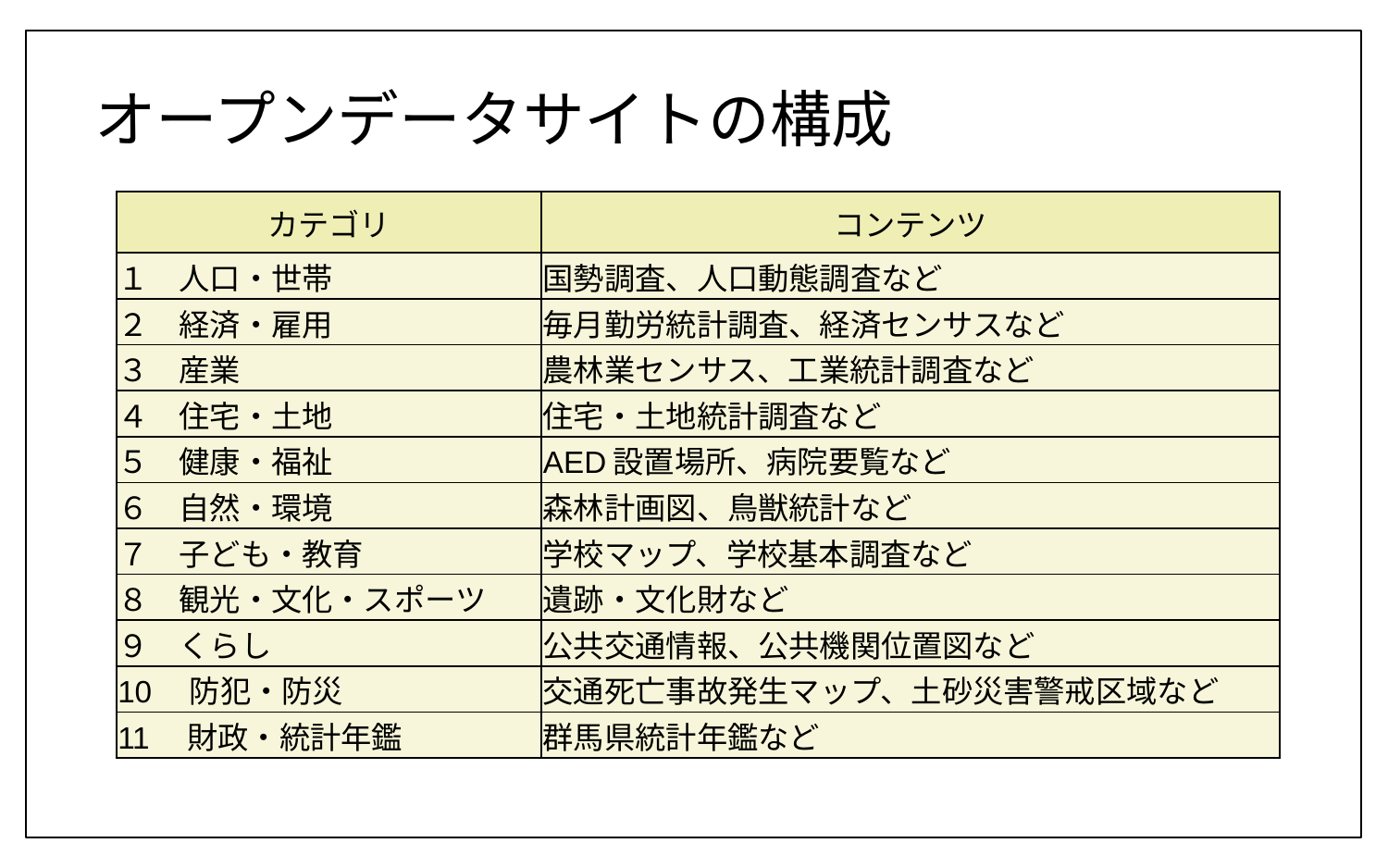

# オープンデータサイトの構成
| カテゴリ | コンテンツ |
| --- | --- |
| １　人口・世帯 | 国勢調査、人口動態調査など |
| ２　経済・雇用 | 毎月勤労統計調査、経済センサスなど |
| ３　産業 | 農林業センサス、工業統計調査など |
| ４　住宅・土地 | 住宅・土地統計調査など |
| ５　健康・福祉 | AED設置場所、病院要覧など |
| ６　自然・環境 | 森林計画図、鳥獣統計など |
| ７　子ども・教育 | 学校マップ、学校基本調査など |
| ８　観光・文化・スポーツ | 遺跡・文化財など |
| ９　くらし | 公共交通情報、公共機関位置図など |
| 10　防犯・防災 | 交通死亡事故発生マップ、土砂災害警戒区域など |
| 11　財政・統計年鑑 | 群馬県統計年鑑など |
5